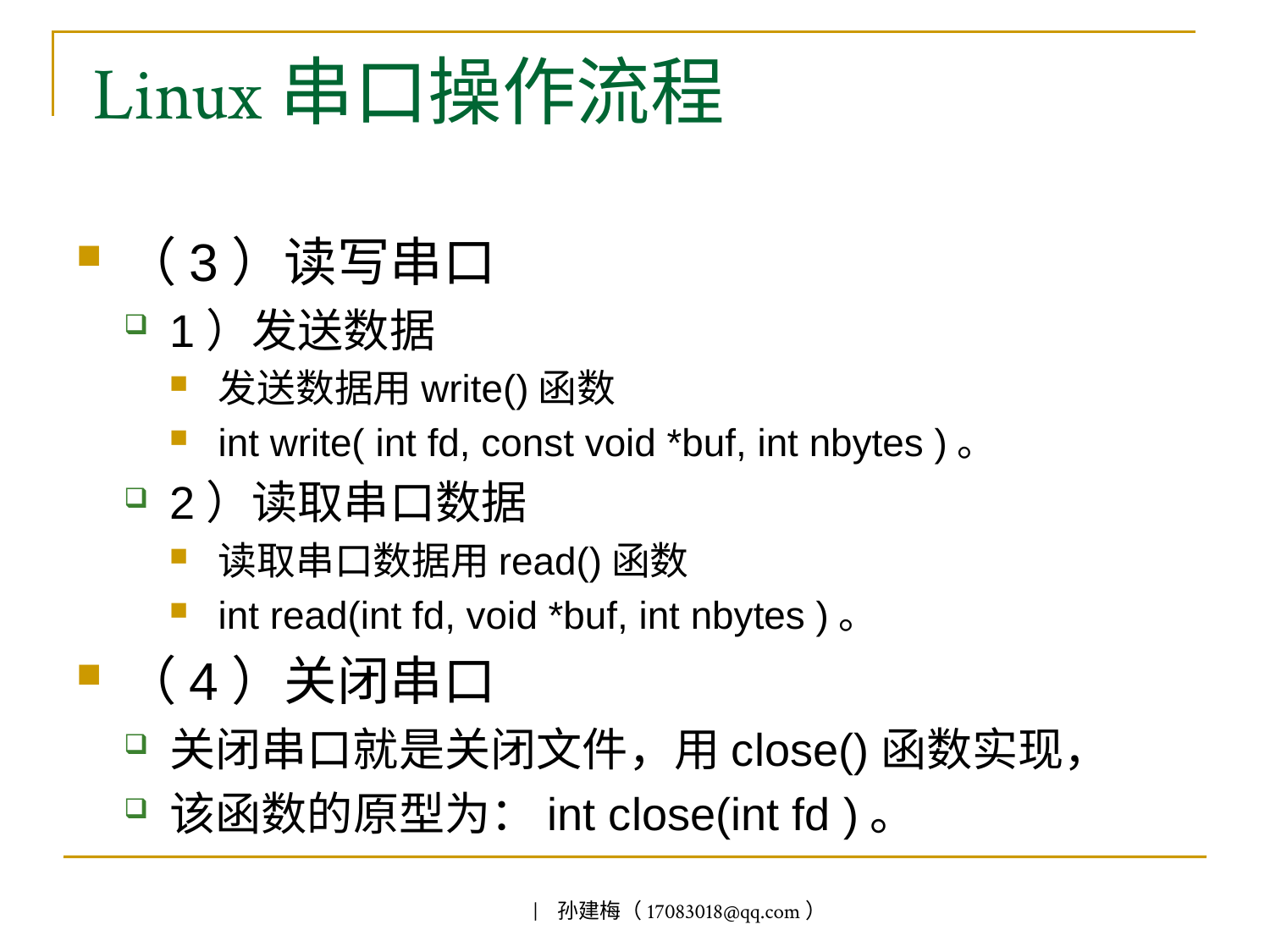

# Linux串口操作流程
（3）读写串口
1）发送数据
发送数据用write()函数
int write( int fd, const void *buf, int nbytes )。
2）读取串口数据
读取串口数据用read()函数
int read(int fd, void *buf, int nbytes )。
（4）关闭串口
关闭串口就是关闭文件，用close()函数实现，
该函数的原型为：int close(int fd )。
|   孙建梅（17083018@qq.com）

34